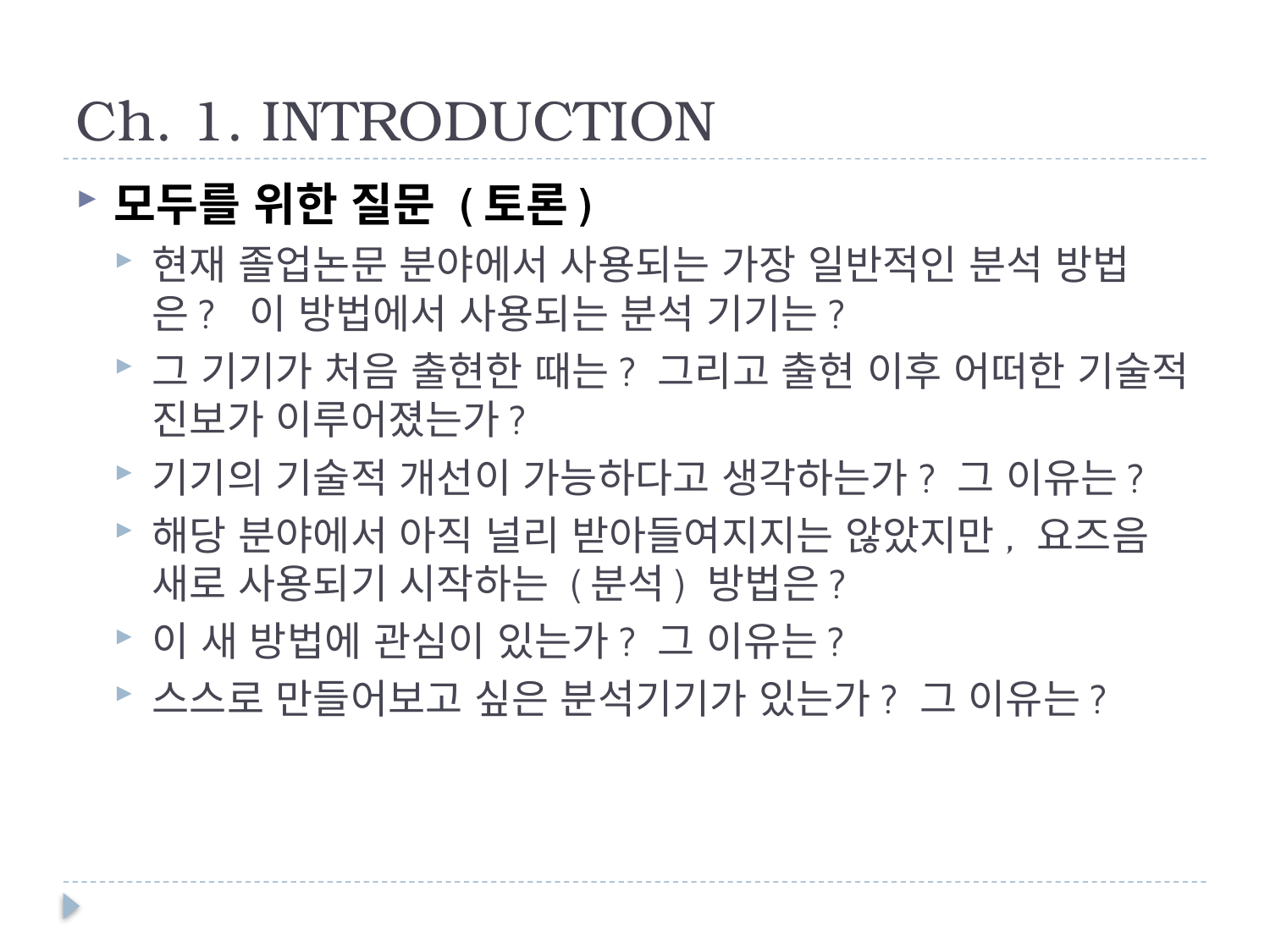

# Ch. 1. INTRODUCTION
모두를 위한 질문 (토론)
현재 졸업논문 분야에서 사용되는 가장 일반적인 분석 방법은?  이 방법에서 사용되는 분석 기기는?
그 기기가 처음 출현한 때는? 그리고 출현 이후 어떠한 기술적 진보가 이루어졌는가?
기기의 기술적 개선이 가능하다고 생각하는가? 그 이유는?
해당 분야에서 아직 널리 받아들여지지는 않았지만, 요즈음 새로 사용되기 시작하는 (분석) 방법은?
이 새 방법에 관심이 있는가? 그 이유는?
스스로 만들어보고 싶은 분석기기가 있는가? 그 이유는?